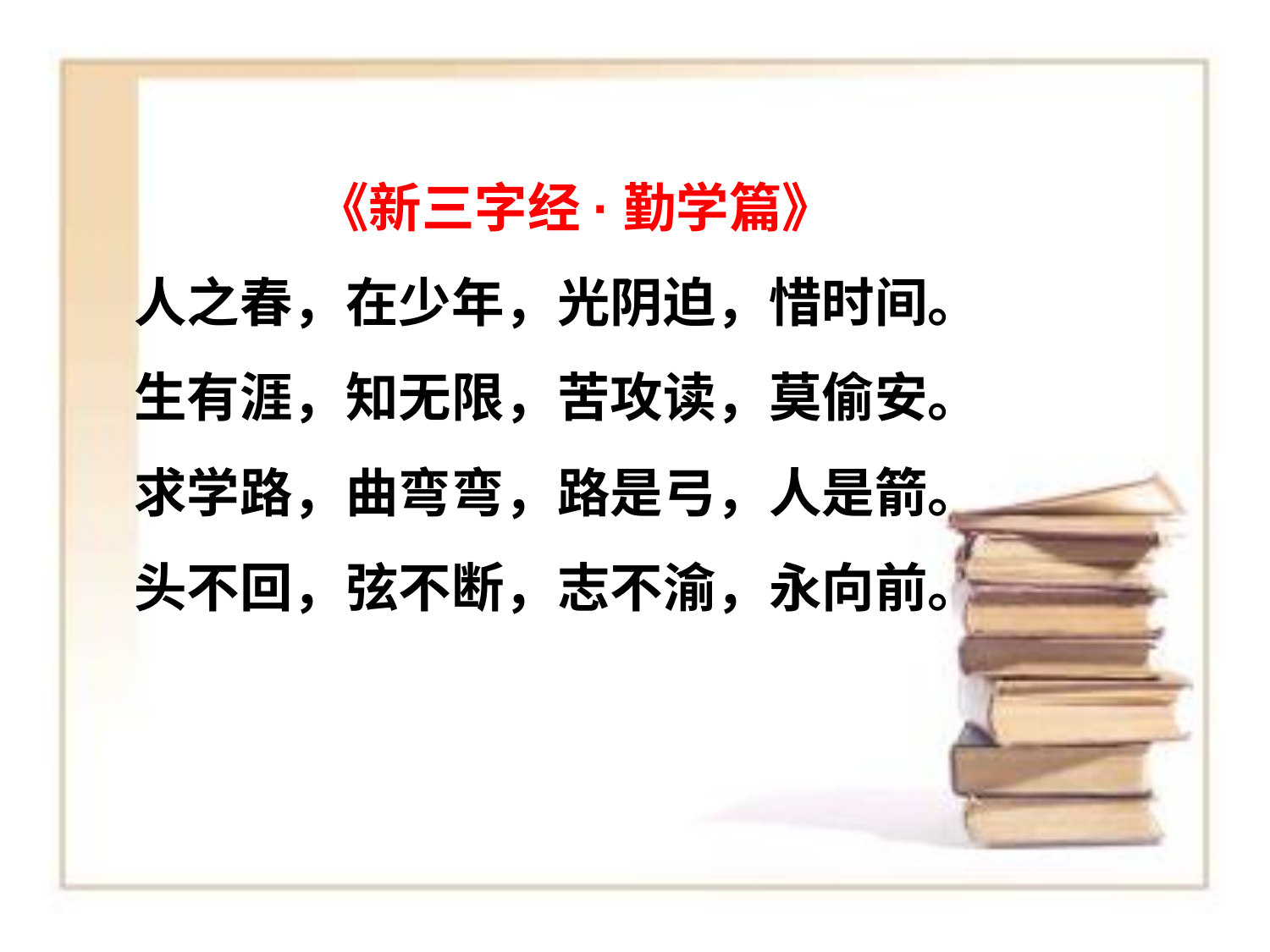

《新三字经·勤学篇》
人之春，在少年，光阴迫，惜时间。
生有涯，知无限，苦攻读，莫偷安。
求学路，曲弯弯，路是弓，人是箭。
头不回，弦不断，志不渝，永向前。